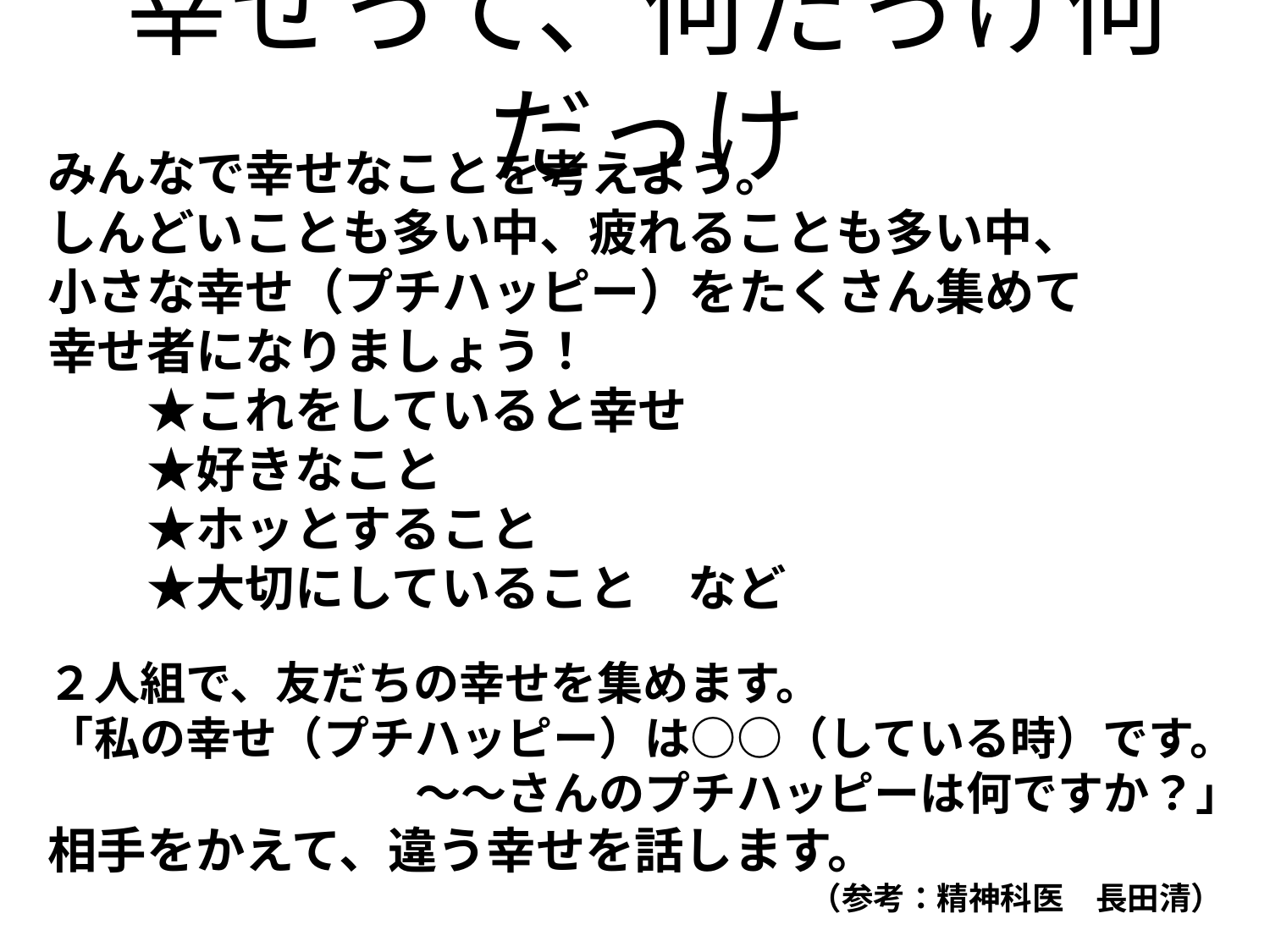

# 幸せって、何だっけ何だっけ
みんなで幸せなことを考えよう。
しんどいことも多い中、疲れることも多い中、
小さな幸せ（プチハッピー）をたくさん集めて
幸せ者になりましょう！
　　★これをしていると幸せ
　　★好きなこと
　　★ホッとすること
　　★大切にしていること　など

２人組で、友だちの幸せを集めます。
「私の幸せ（プチハッピー）は○○（している時）です。
　　　　　　　　～～さんのプチハッピーは何ですか？」
相手をかえて、違う幸せを話します。
　　　　　　　　　　　　　　　　　　　　　　　　（参考：精神科医　長田清）